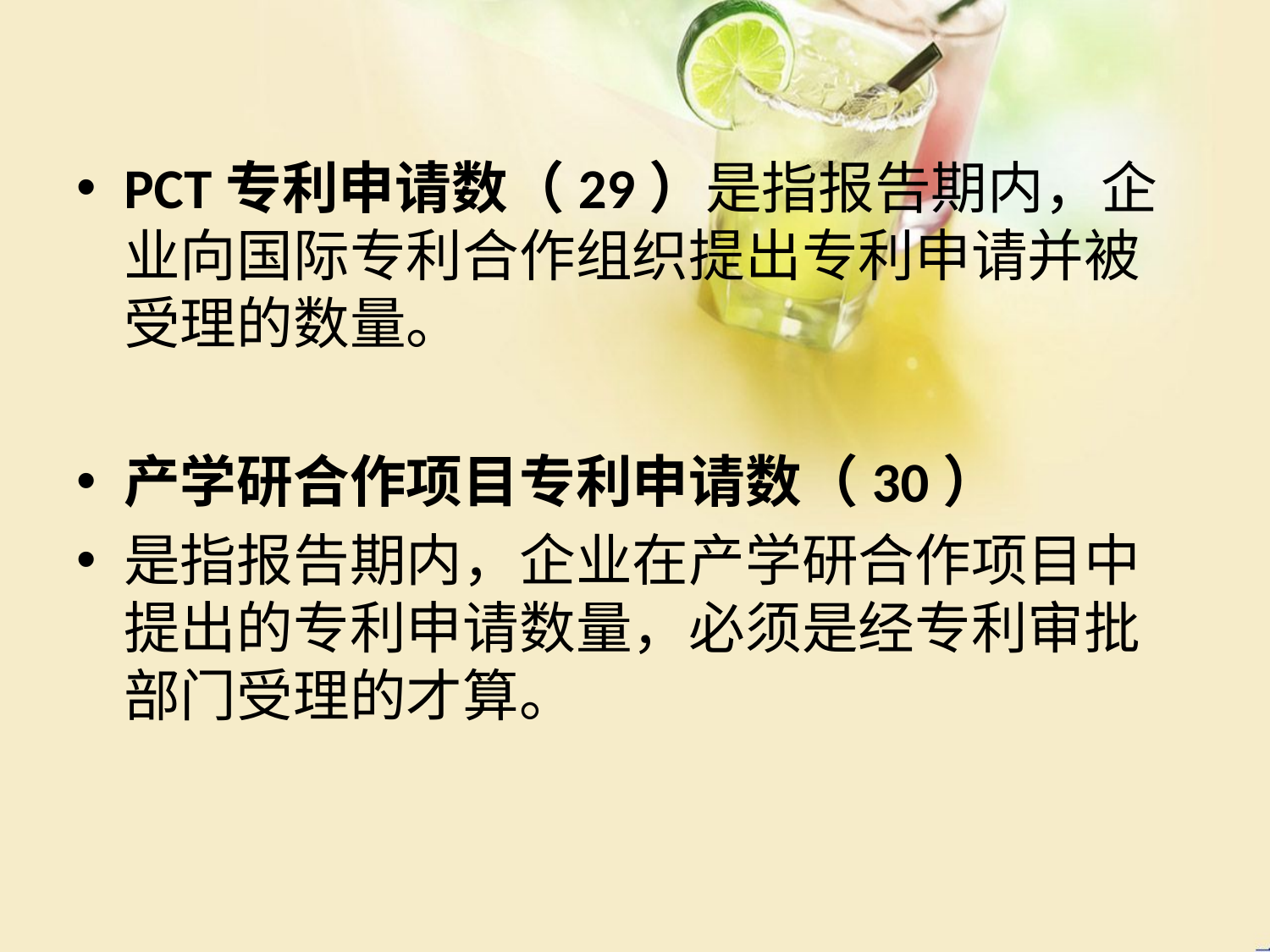

PCT专利申请数（29）是指报告期内，企业向国际专利合作组织提出专利申请并被受理的数量。

产学研合作项目专利申请数（30）
是指报告期内，企业在产学研合作项目中提出的专利申请数量，必须是经专利审批部门受理的才算。